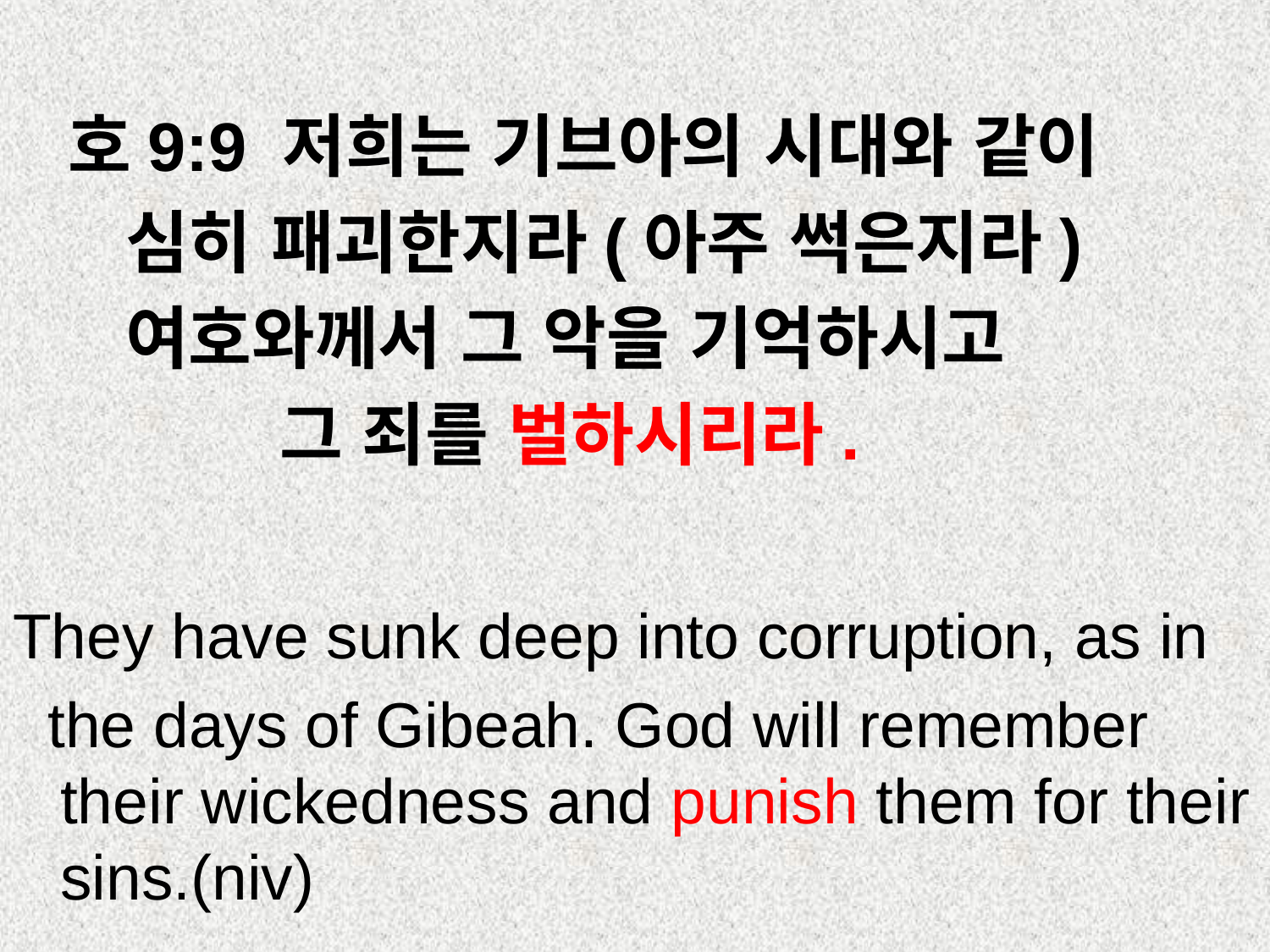

호9:9 저희는 기브아의 시대와 같이
     심히 패괴한지라(아주 썩은지라)
     여호와께서 그 악을 기억하시고
             그 죄를 벌하시리라.

They have sunk deep into corruption, as in
  the days of Gibeah. God will remember    their wickedness and punish them for their sins.(niv)

#